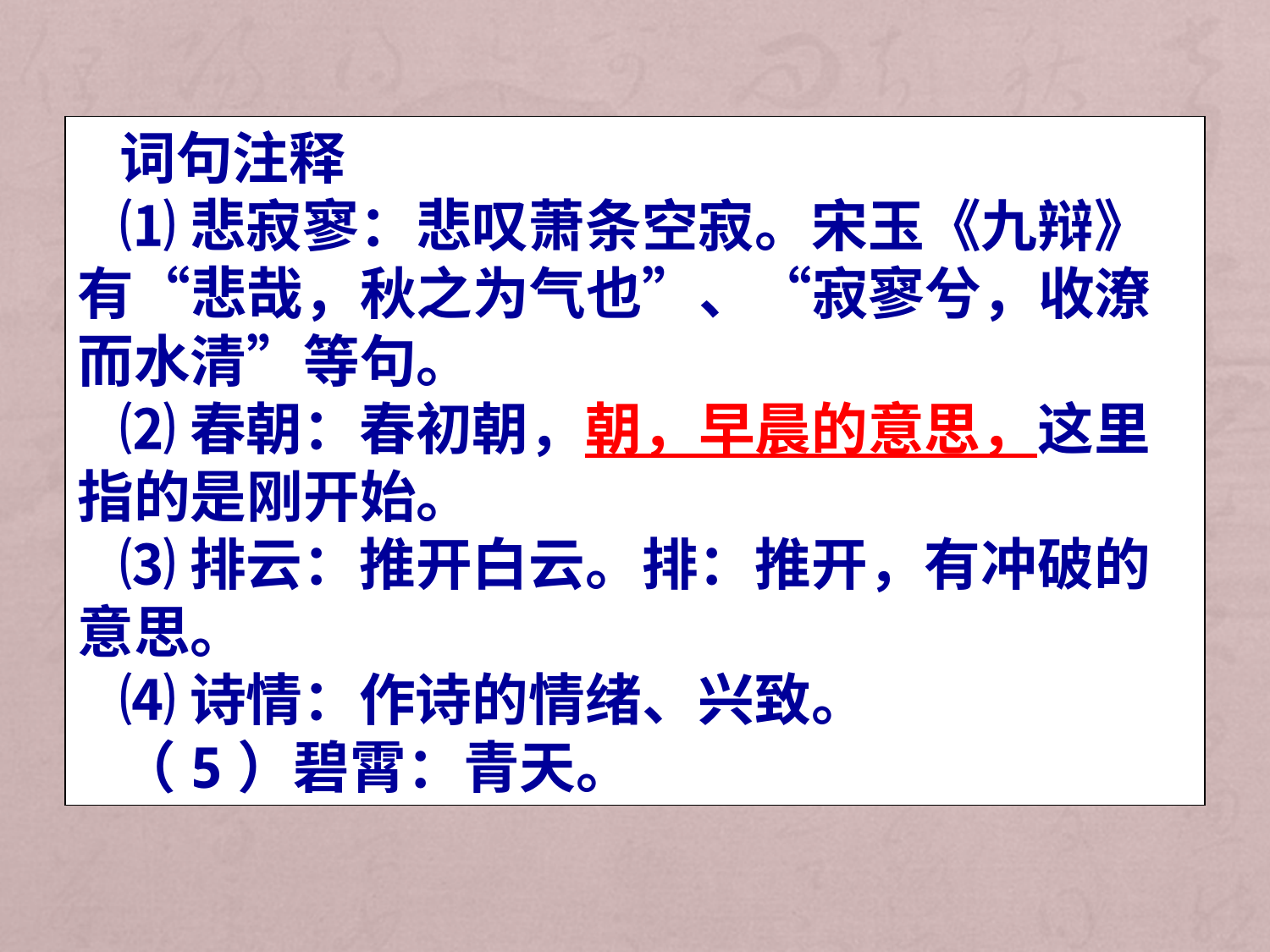

词句注释
⑴悲寂寥：悲叹萧条空寂。宋玉《九辩》有“悲哉，秋之为气也”、“寂寥兮，收潦而水清”等句。
⑵春朝：春初朝，朝，早晨的意思，这里指的是刚开始。
⑶排云：推开白云。排：推开，有冲破的意思。
⑷诗情：作诗的情绪、兴致。
（5）碧霄：青天。